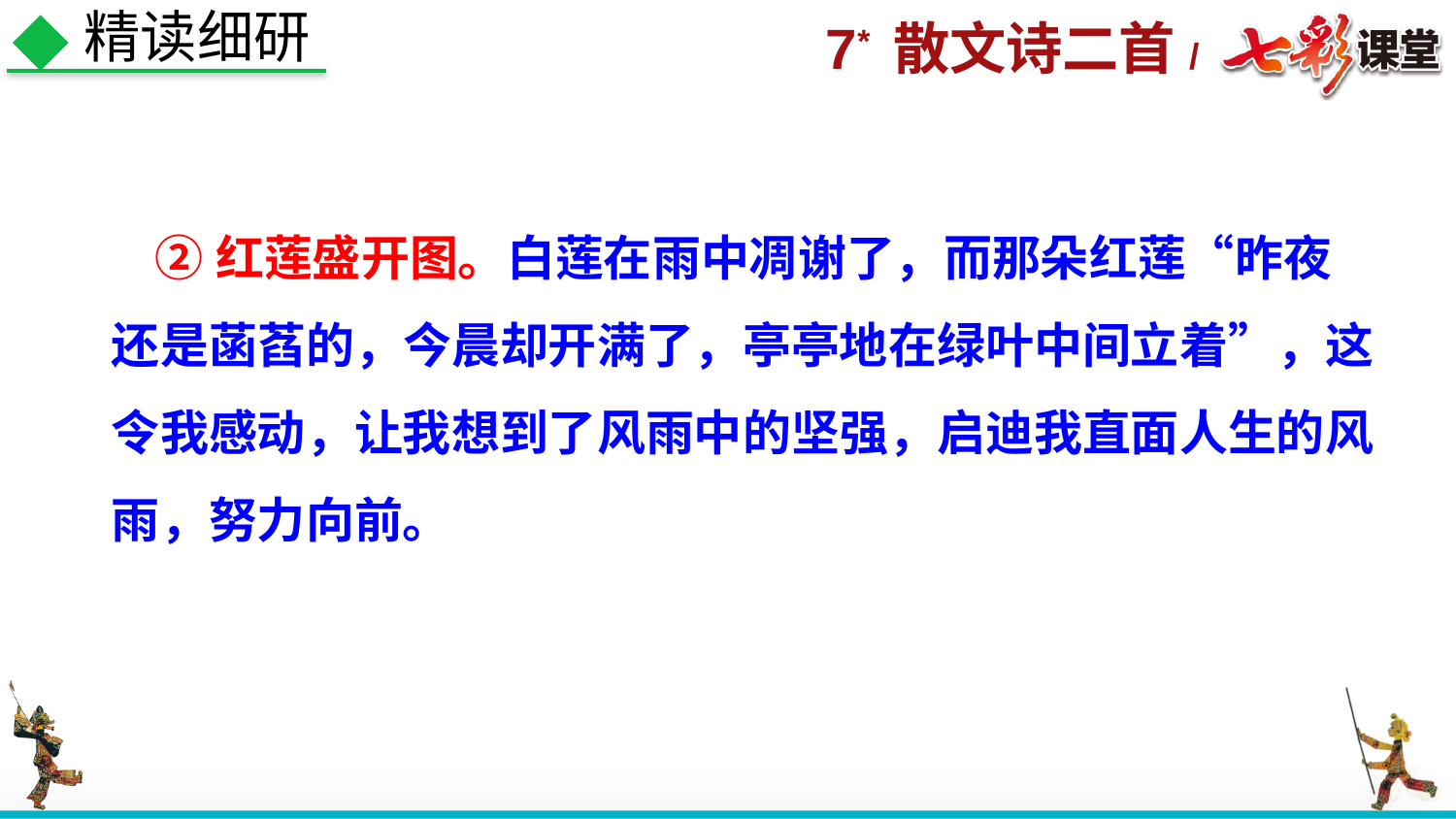

精读细研

    ②红莲盛开图。白莲在雨中凋谢了，而那朵红莲“昨夜还是菡萏的，今晨却开满了，亭亭地在绿叶中间立着”，这令我感动，让我想到了风雨中的坚强，启迪我直面人生的风雨，努力向前。